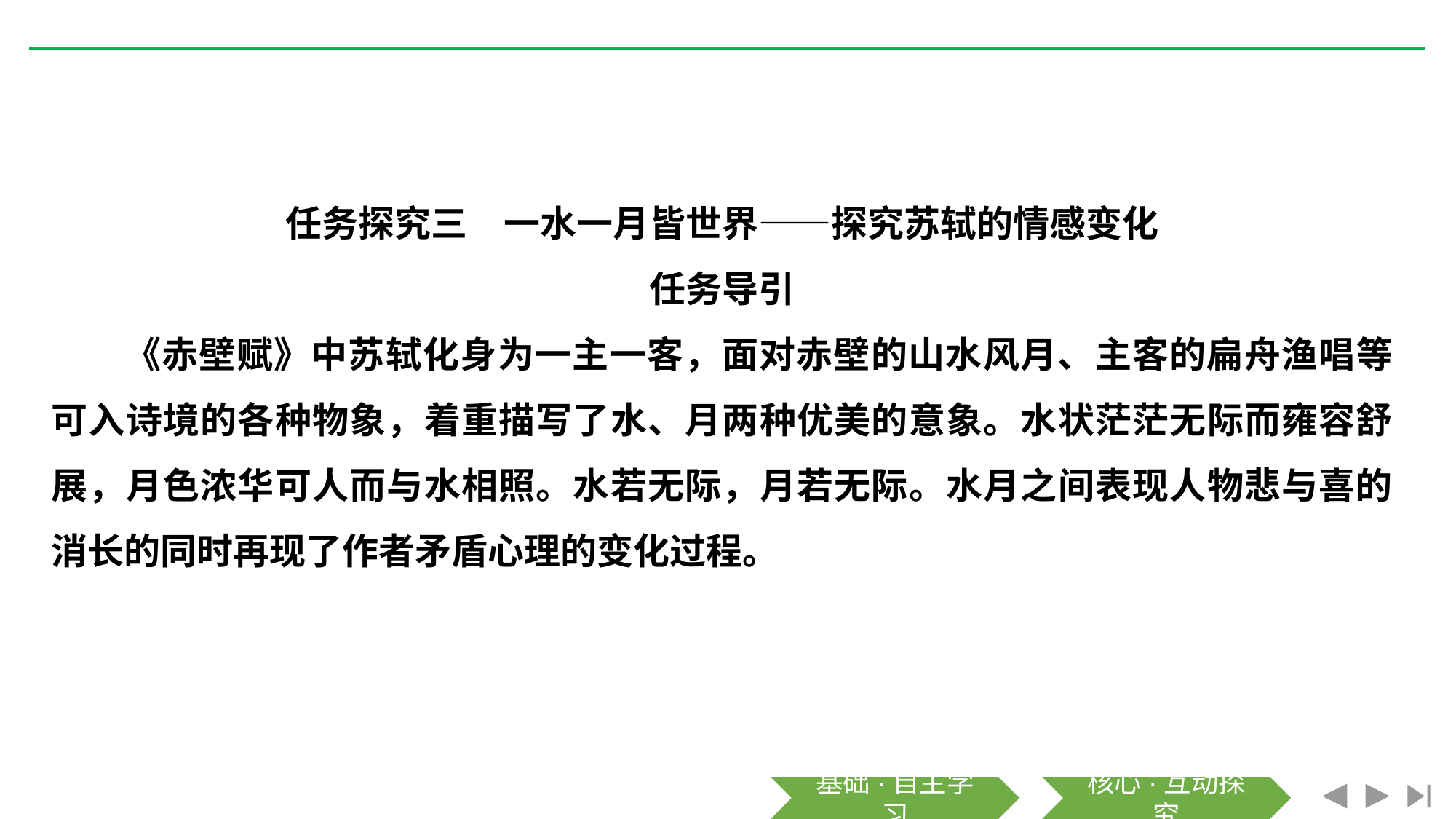

任务探究三　一水一月皆世界——探究苏轼的情感变化
任务导引
《赤壁赋》中苏轼化身为一主一客，面对赤壁的山水风月、主客的扁舟渔唱等可入诗境的各种物象，着重描写了水、月两种优美的意象。水状茫茫无际而雍容舒展，月色浓华可人而与水相照。水若无际，月若无际。水月之间表现人物悲与喜的消长的同时再现了作者矛盾心理的变化过程。